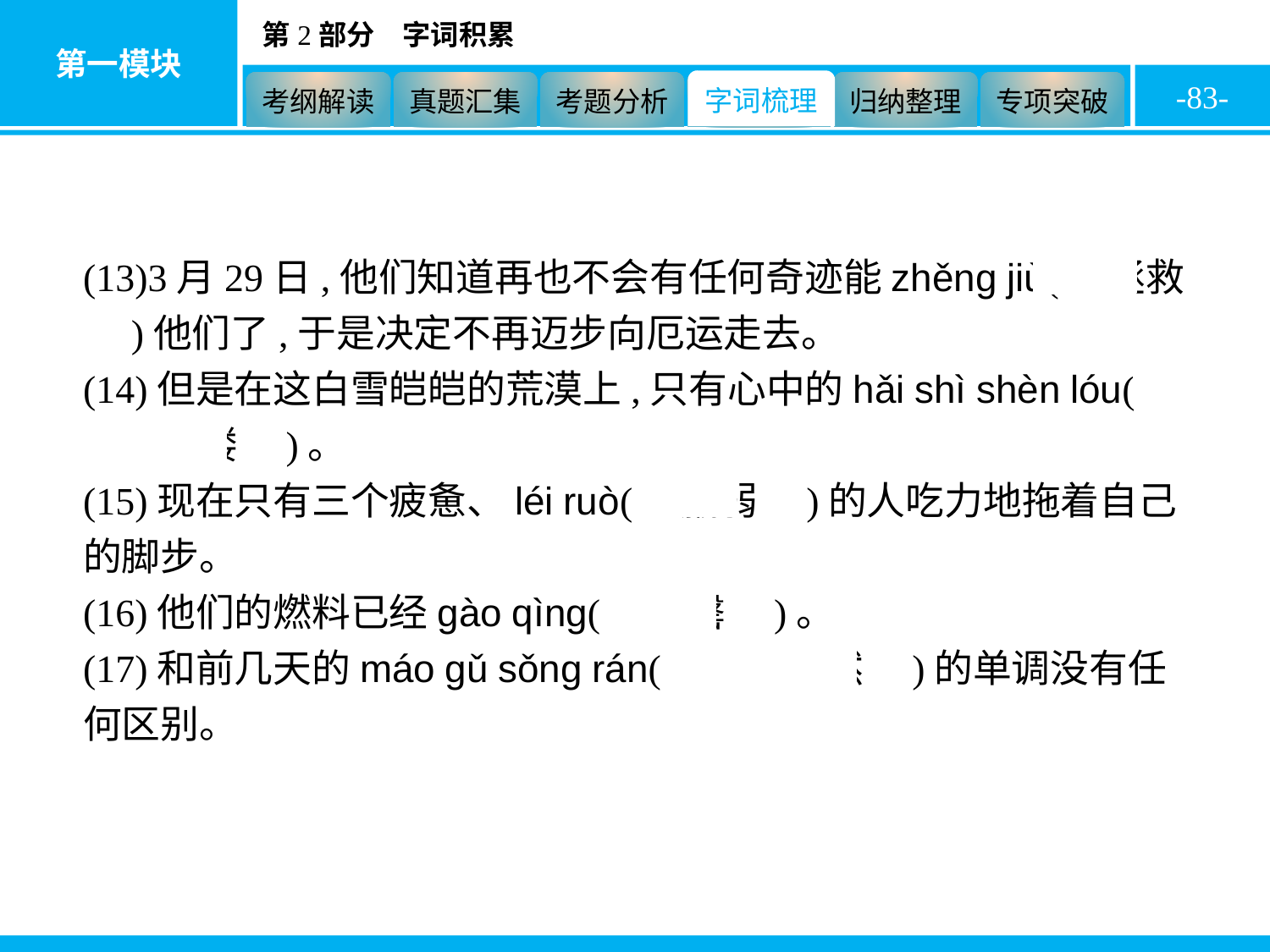

-83-
(13)3月29日,他们知道再也不会有任何奇迹能zhěng jiù(　拯救　)他们了,于是决定不再迈步向厄运走去。
(14)但是在这白雪皑皑的荒漠上,只有心中的hǎi shì shèn lóu(　海市蜃楼　)。
(15)现在只有三个疲惫、léi ruò(　羸弱　)的人吃力地拖着自己的脚步。
(16)他们的燃料已经gào qìng(　告罄　)。
(17)和前几天的máo gǔ sǒng rán(　毛骨悚然　)的单调没有任何区别。